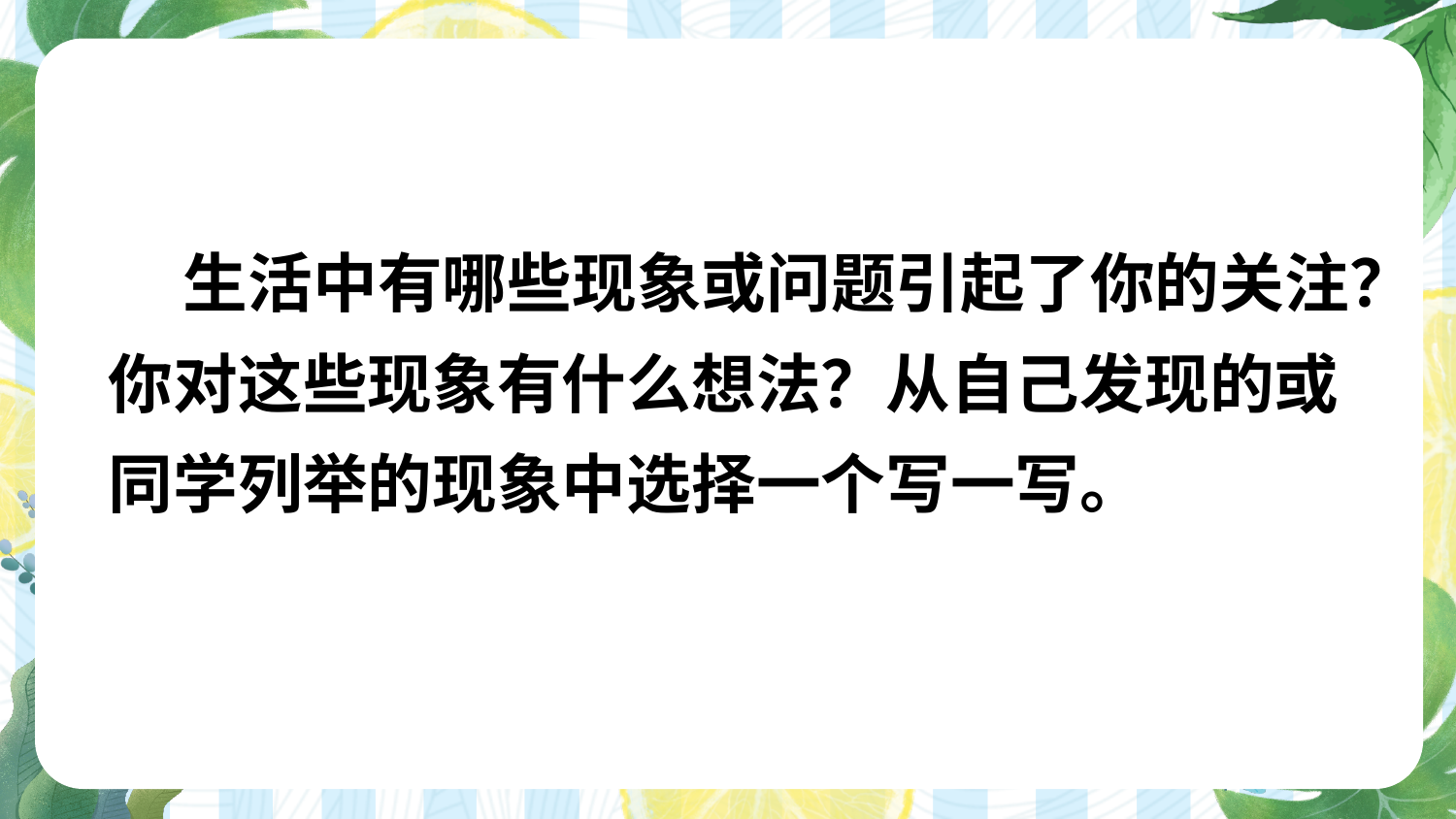

生活中有哪些现象或问题引起了你的关注？你对这些现象有什么想法？从自己发现的或同学列举的现象中选择一个写一写。